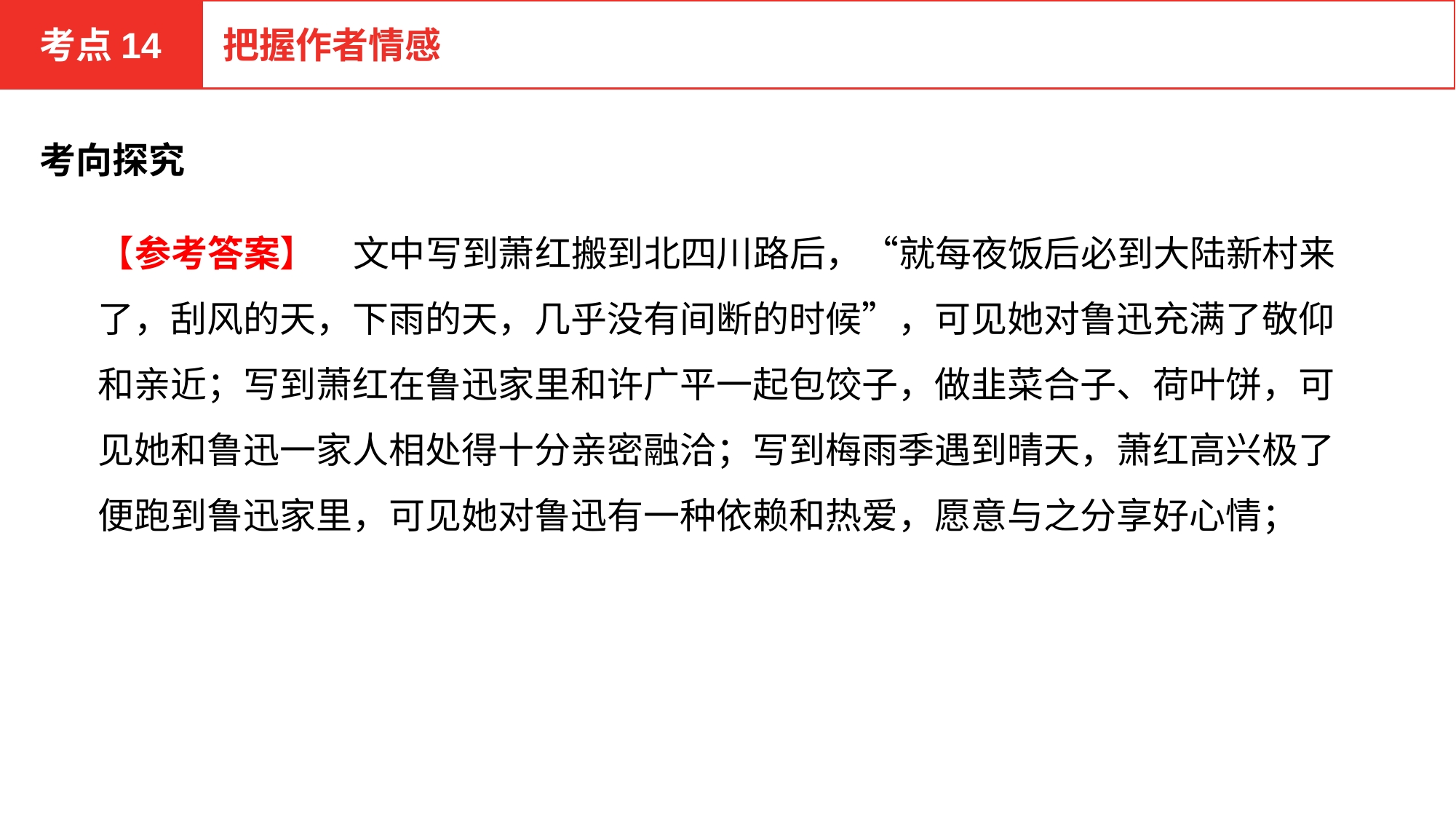

考点14
把握作者情感
考向探究

【参考答案】　文中写到萧红搬到北四川路后，“就每夜饭后必到大陆新村来了，刮风的天，下雨的天，几乎没有间断的时候”，可见她对鲁迅充满了敬仰和亲近；写到萧红在鲁迅家里和许广平一起包饺子，做韭菜合子、荷叶饼，可见她和鲁迅一家人相处得十分亲密融洽；写到梅雨季遇到晴天，萧红高兴极了便跑到鲁迅家里，可见她对鲁迅有一种依赖和热爱，愿意与之分享好心情；